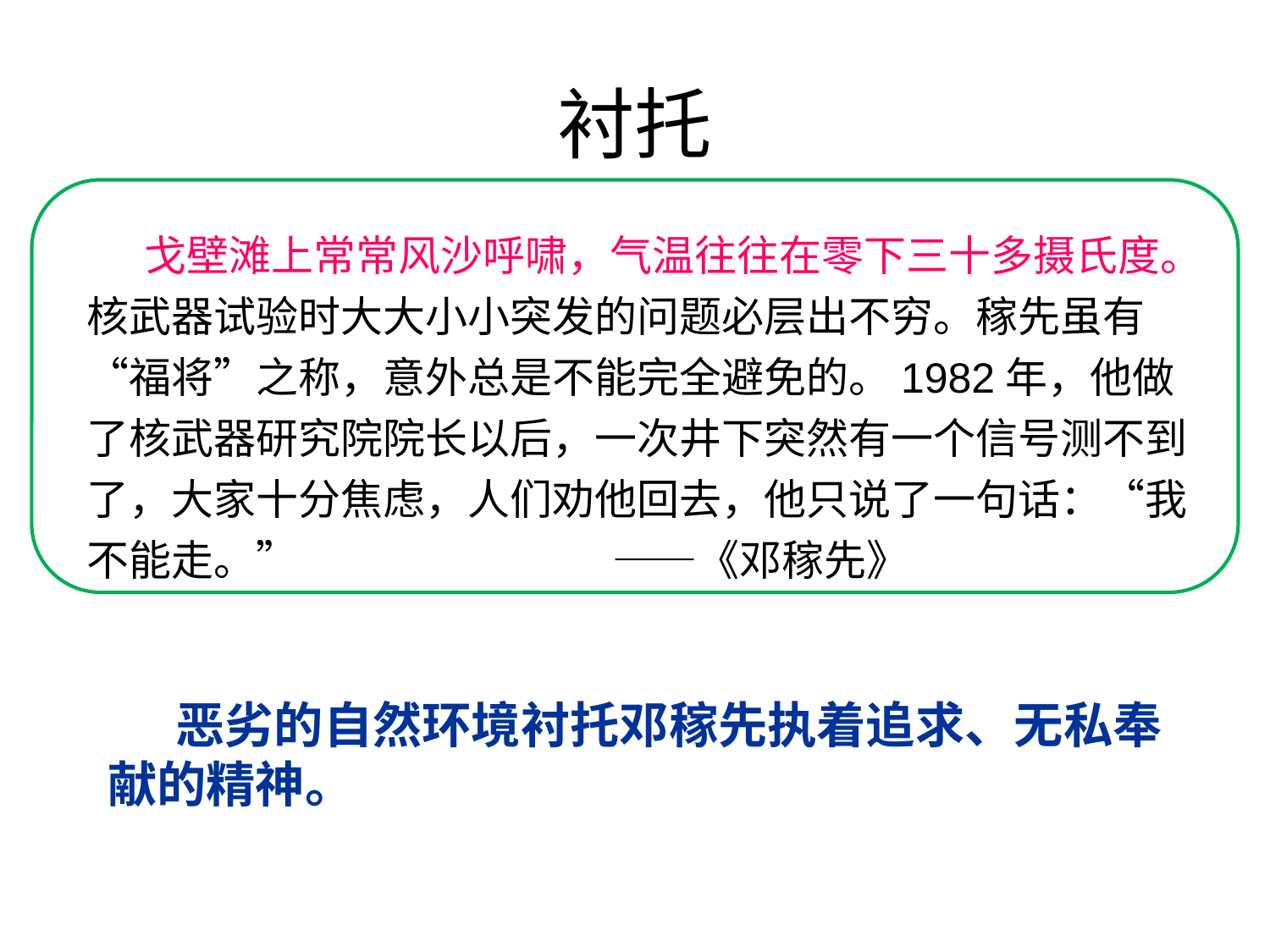

衬托

     戈壁滩上常常风沙呼啸，气温往往在零下三十多摄氏度。核武器试验时大大小小突发的问题必层出不穷。稼先虽有“福将”之称，意外总是不能完全避免的。1982年，他做了核武器研究院院长以后，一次井下突然有一个信号测不到了，大家十分焦虑，人们劝他回去，他只说了一句话：“我不能走。”                                 ——《邓稼先》
     恶劣的自然环境衬托邓稼先执着追求、无私奉献的精神。